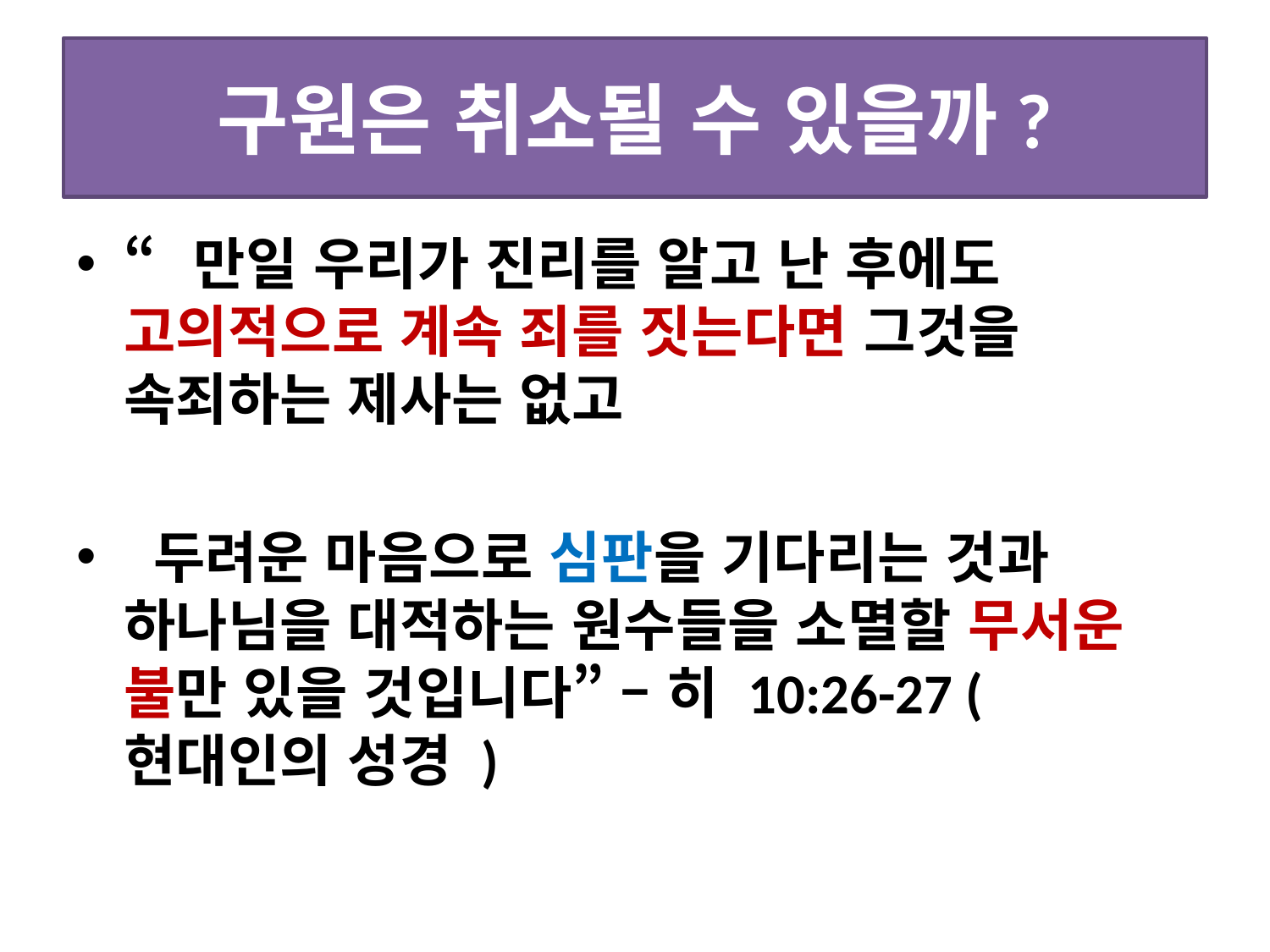

# 구원은 취소될 수 있을까?
“만일 우리가 진리를 알고 난 후에도 고의적으로 계속 죄를 짓는다면 그것을 속죄하는 제사는 없고

 두려운 마음으로 심판을 기다리는 것과 하나님을 대적하는 원수들을 소멸할 무서운 불만 있을 것입니다” – 히 10:26-27 ( 현대인의 성경 )